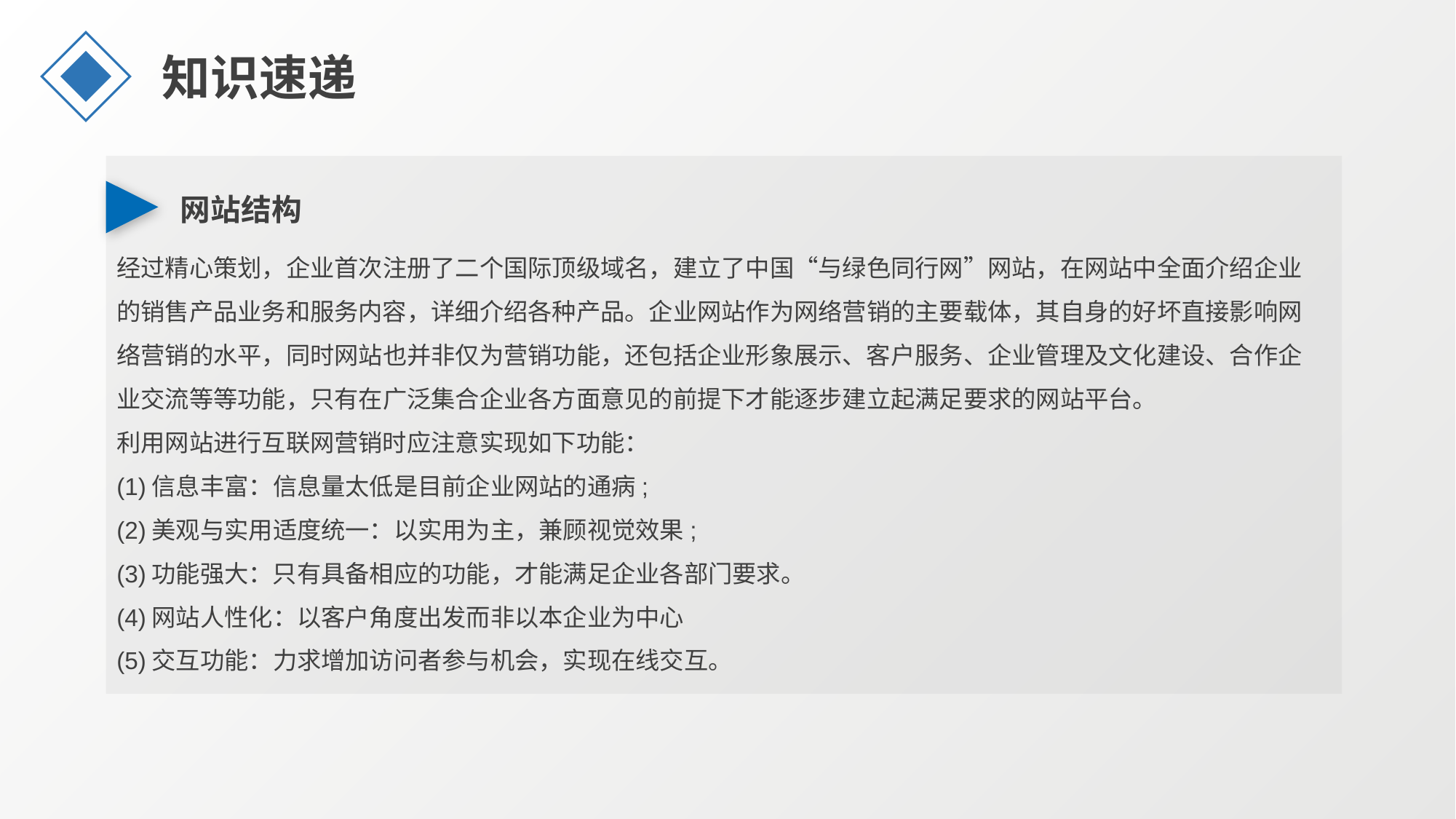

知识速递

网站结构
经过精心策划，企业首次注册了二个国际顶级域名，建立了中国“与绿色同行网”网站，在网站中全面介绍企业的销售产品业务和服务内容，详细介绍各种产品。企业网站作为网络营销的主要载体，其自身的好坏直接影响网络营销的水平，同时网站也并非仅为营销功能，还包括企业形象展示、客户服务、企业管理及文化建设、合作企业交流等等功能，只有在广泛集合企业各方面意见的前提下才能逐步建立起满足要求的网站平台。
利用网站进行互联网营销时应注意实现如下功能：
(1)信息丰富：信息量太低是目前企业网站的通病;
(2)美观与实用适度统一：以实用为主，兼顾视觉效果;
(3)功能强大：只有具备相应的功能，才能满足企业各部门要求。
(4)网站人性化：以客户角度出发而非以本企业为中心
(5)交互功能：力求增加访问者参与机会，实现在线交互。